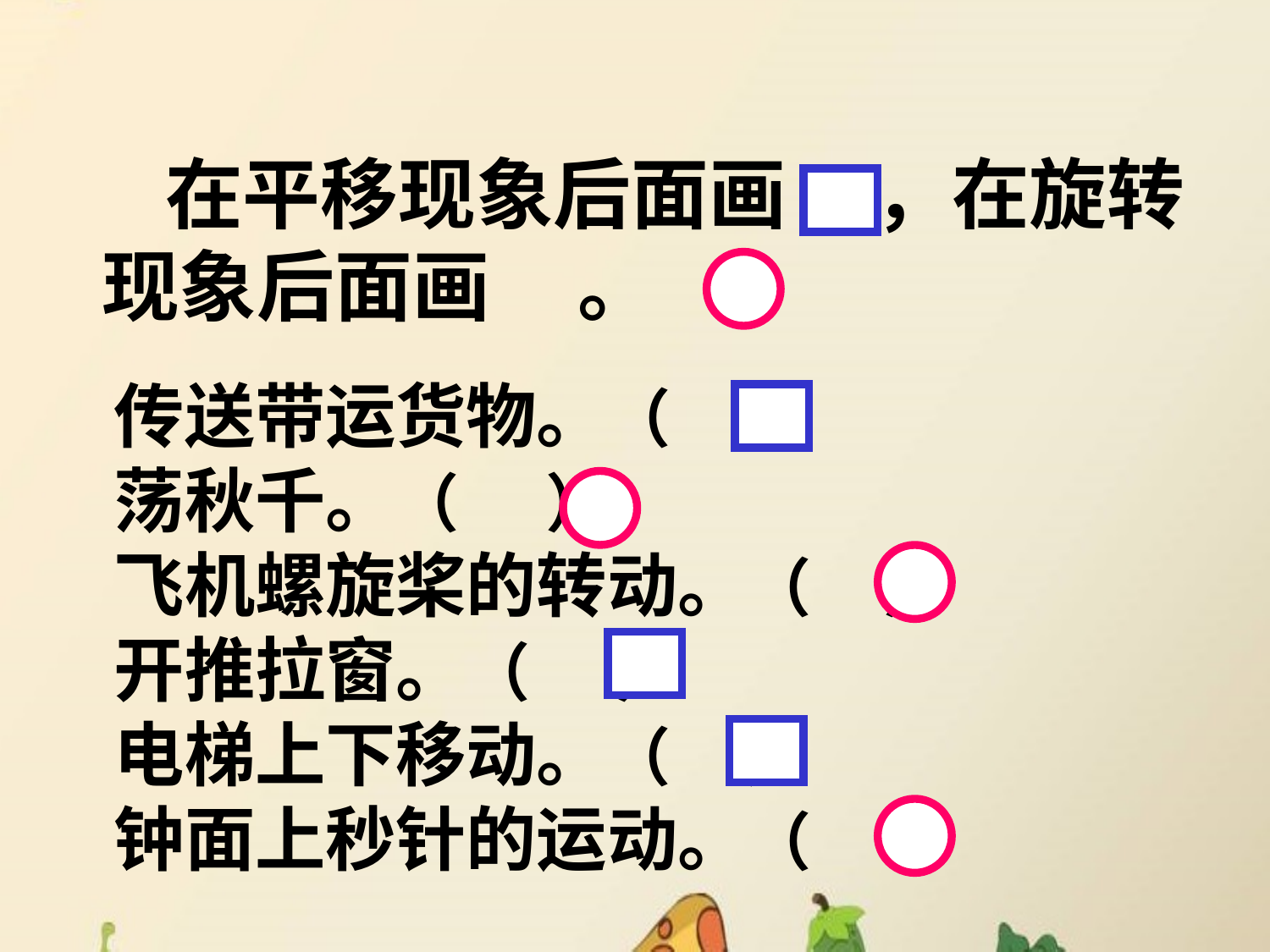

在平移现象后面画     ，在旋转现象后面画     。

  传送带运货物。（      ）
  荡秋千。（      ）
  飞机螺旋桨的转动。（     ）
  开推拉窗。（      ）
  电梯上下移动。（     ）
  钟面上秒针的运动。（      ）